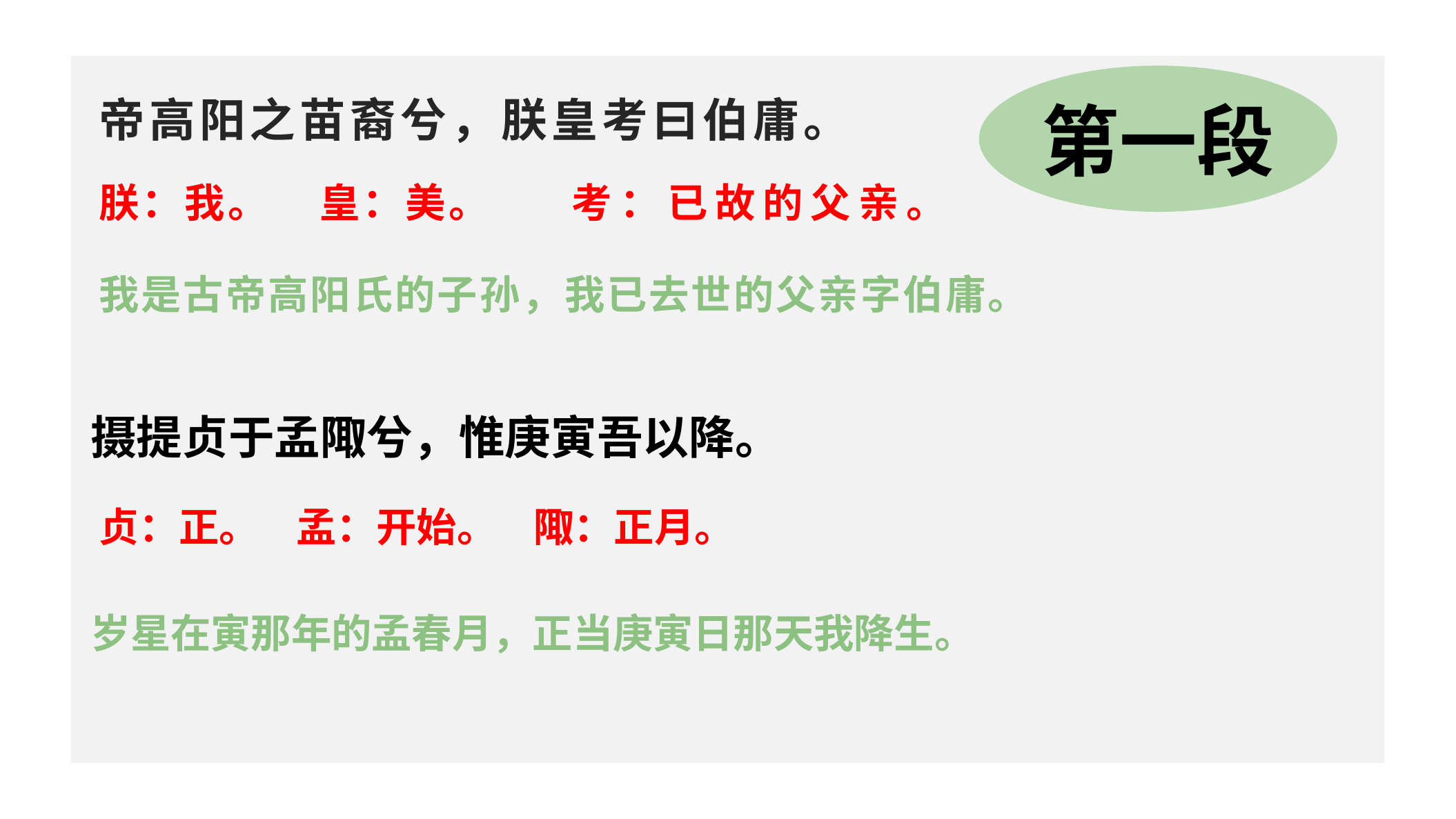

帝高阳之苗裔兮，朕皇考曰伯庸。
第一段
朕：我。
皇：美。
考：已故的父亲。
我是古帝高阳氏的子孙，我已去世的父亲字伯庸。

摄提贞于孟陬兮，惟庚寅吾以降。
贞：正。    孟：开始。    陬：正月。
岁星在寅那年的孟春月，正当庚寅日那天我降生。